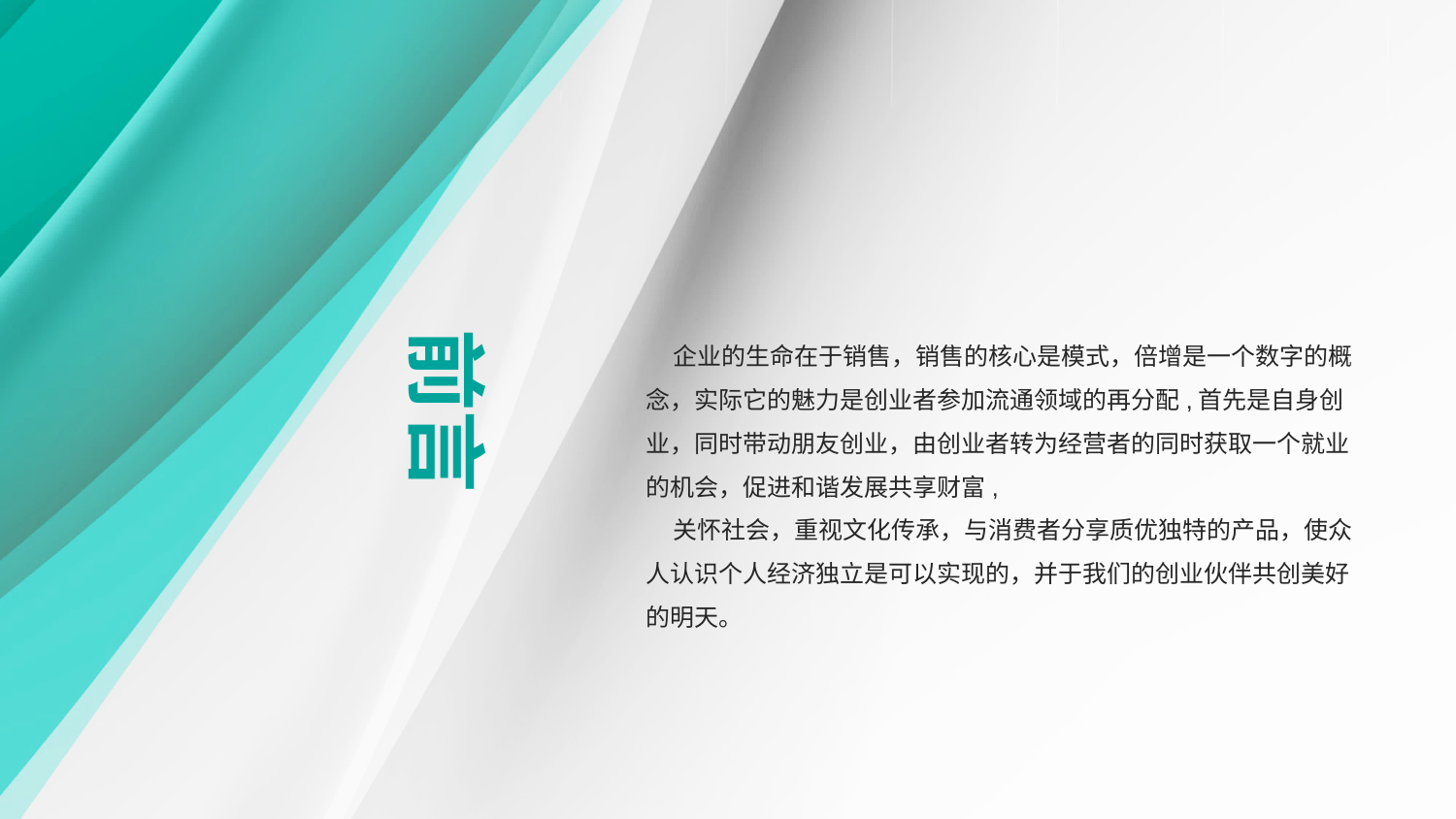

前言
    企业的生命在于销售，销售的核心是模式，倍增是一个数字的概念，实际它的魅力是创业者参加流通领域的再分配,首先是自身创业，同时带动朋友创业，由创业者转为经营者的同时获取一个就业的机会，促进和谐发展共享财富,
    关怀社会，重视文化传承，与消费者分享质优独特的产品，使众人认识个人经济独立是可以实现的，并于我们的创业伙伴共创美好的明天。